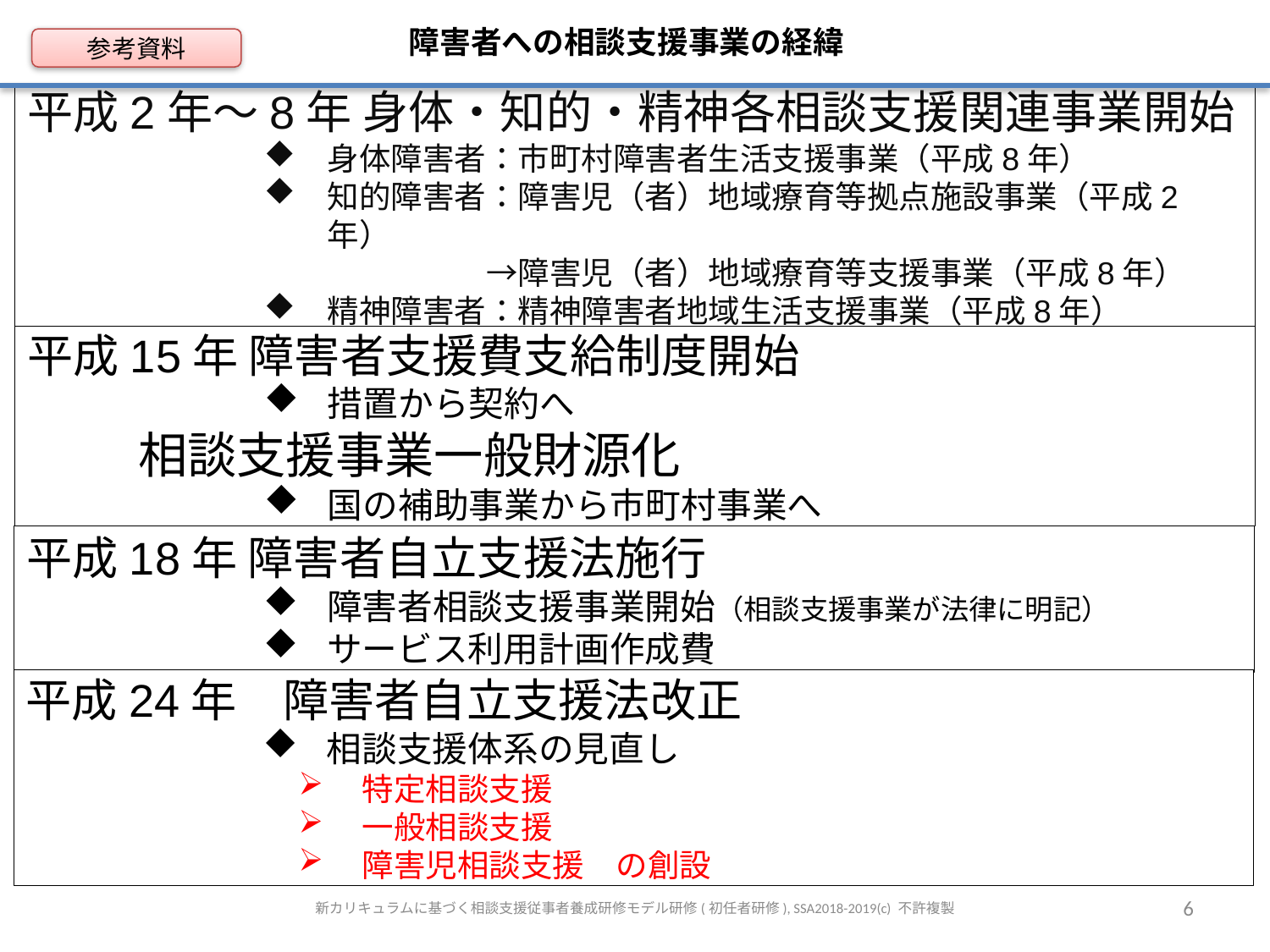

# 障害者への相談支援事業の経緯
参考資料
平成2年〜8年 身体・知的・精神各相談支援関連事業開始
身体障害者：市町村障害者生活支援事業（平成8年）
知的障害者：障害児（者）地域療育等拠点施設事業（平成2年）
　　　　　　　→障害児（者）地域療育等支援事業（平成8年）
精神障害者：精神障害者地域生活支援事業（平成8年）
平成15年 障害者支援費支給制度開始
措置から契約へ
         相談支援事業一般財源化
国の補助事業から市町村事業へ
平成18年 障害者自立支援法施行
障害者相談支援事業開始（相談支援事業が法律に明記）
サービス利用計画作成費
平成24年　障害者自立支援法改正
相談支援体系の見直し
特定相談支援
一般相談支援
障害児相談支援　の創設
新カリキュラムに基づく相談支援従事者養成研修モデル研修(初任者研修), SSA2018-2019(c) 不許複製
6